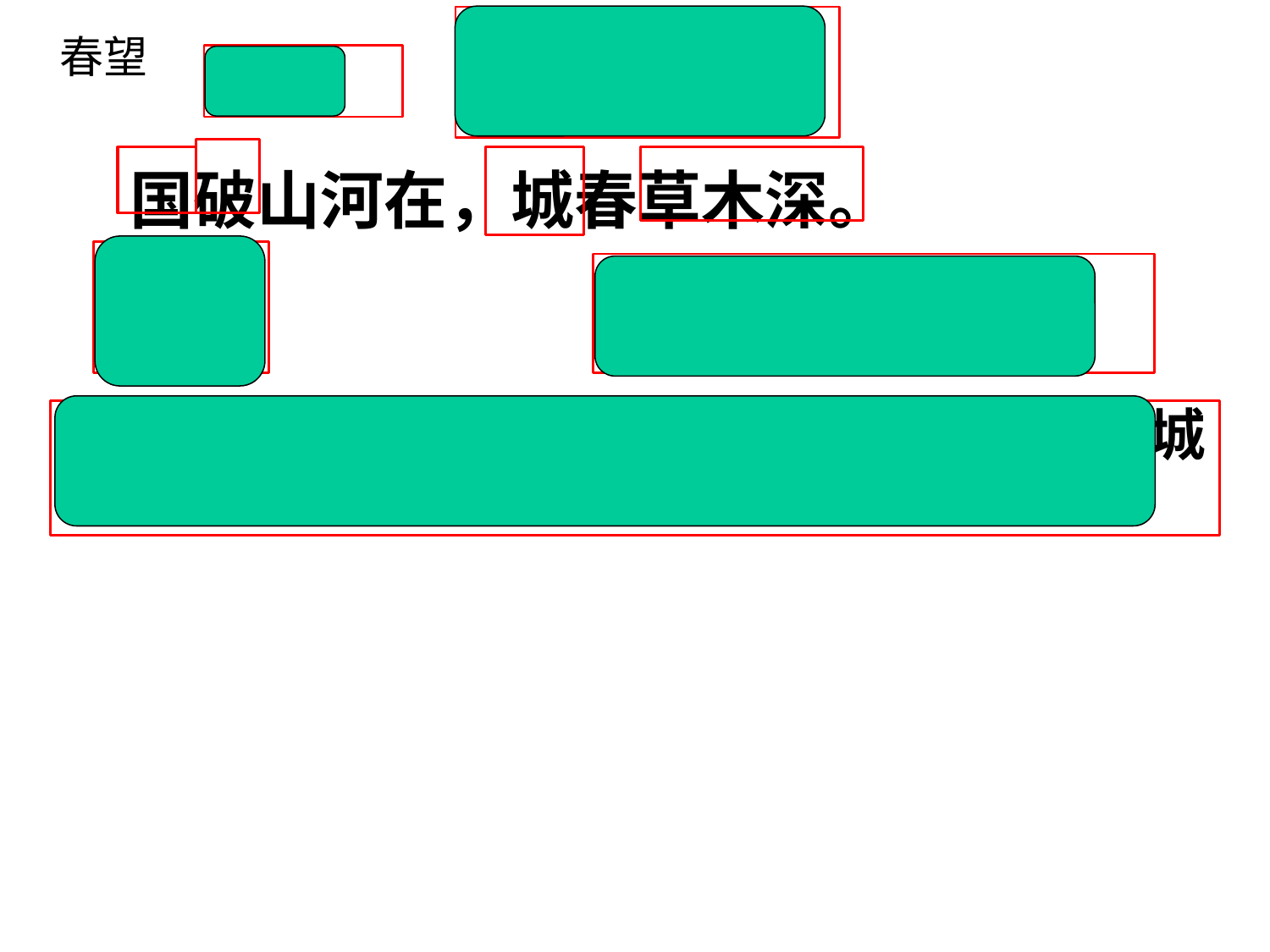

指长安城，当时背叛军占领。
春望
破败

国破山河在，城春草木深。

指都城长安
草木丛生，人烟稀少。深，茂盛，茂密。

国都 已经沦陷，祖国山河依旧存在；春天的城内，草木凄清。